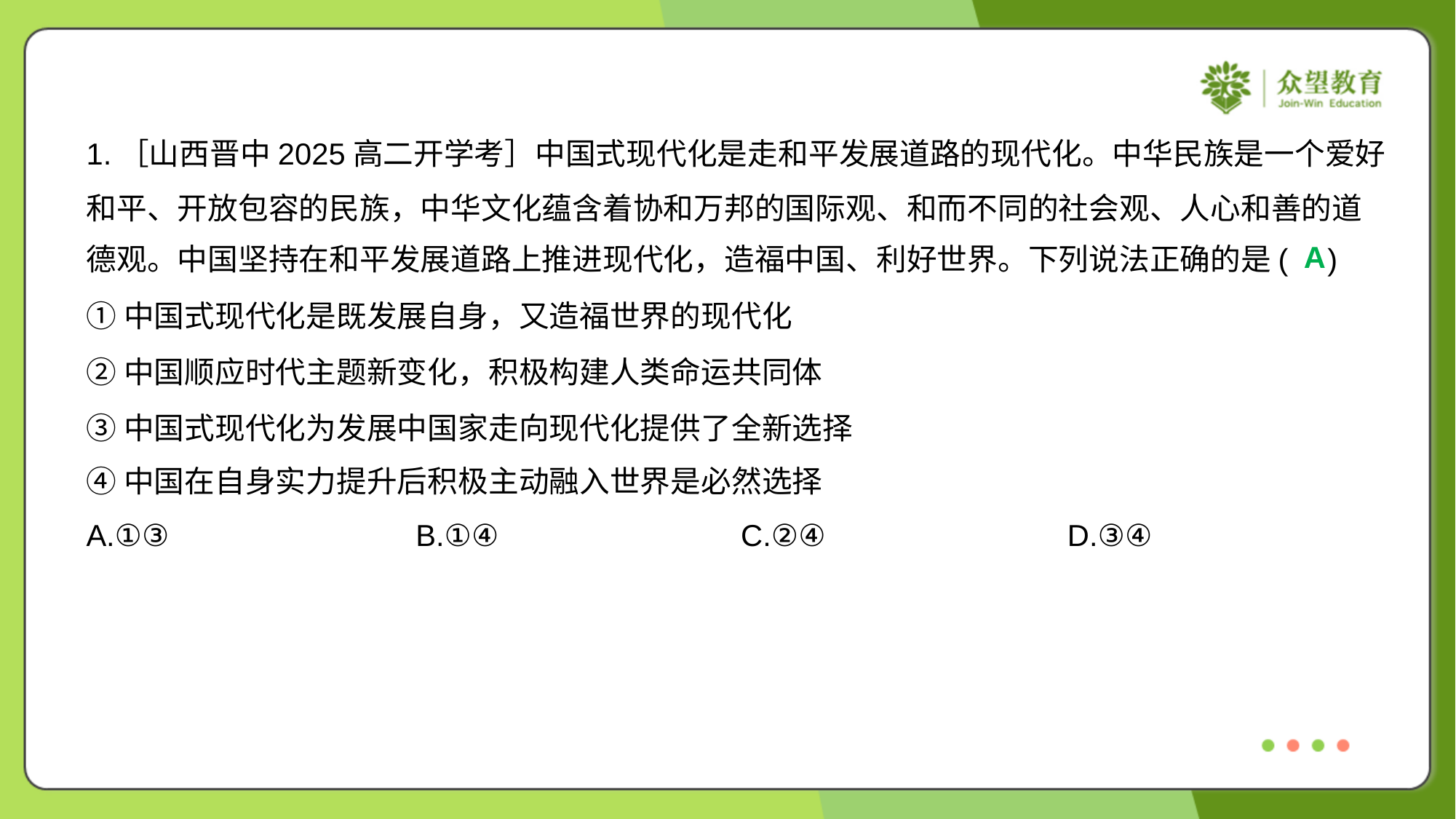

1.［山西晋中2025高二开学考］中国式现代化是走和平发展道路的现代化。中华民族是一个爱好
和平、开放包容的民族，中华文化蕴含着协和万邦的国际观、和而不同的社会观、人心和善的道
德观。中国坚持在和平发展道路上推进现代化，造福中国、利好世界。下列说法正确的是(     )
A
①中国式现代化是既发展自身，又造福世界的现代化
②中国顺应时代主题新变化，积极构建人类命运共同体
③中国式现代化为发展中国家走向现代化提供了全新选择
④中国在自身实力提升后积极主动融入世界是必然选择
A.①③	B.①④	C.②④	D.③④